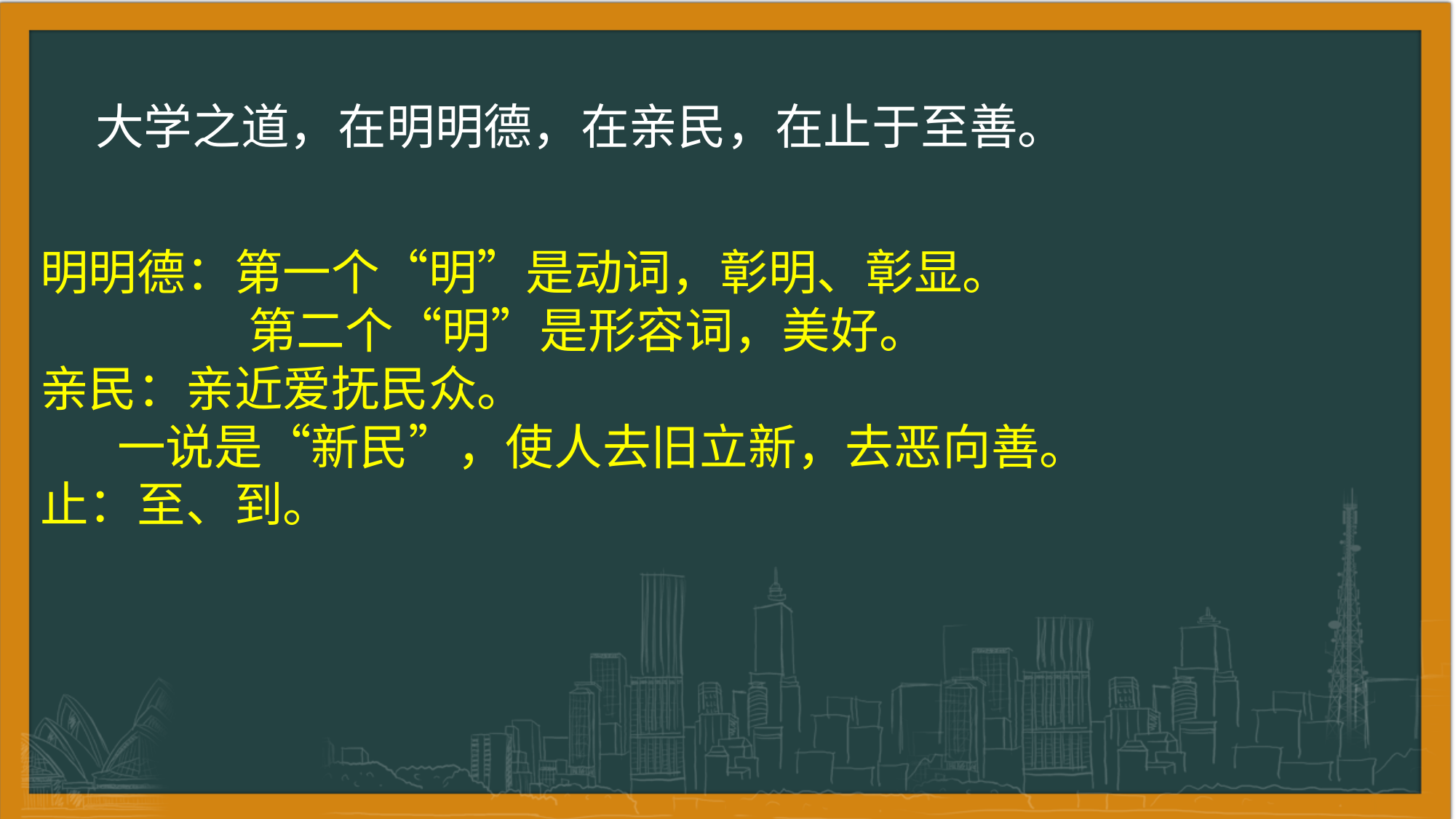

大学之道，在明明德，在亲民，在止于至善。

明明德：第一个“明”是动词，彰明、彰显。
                  第二个“明”是形容词，美好。
亲民：亲近爱抚民众。
      一说是“新民”，使人去旧立新，去恶向善。
止：至、到。